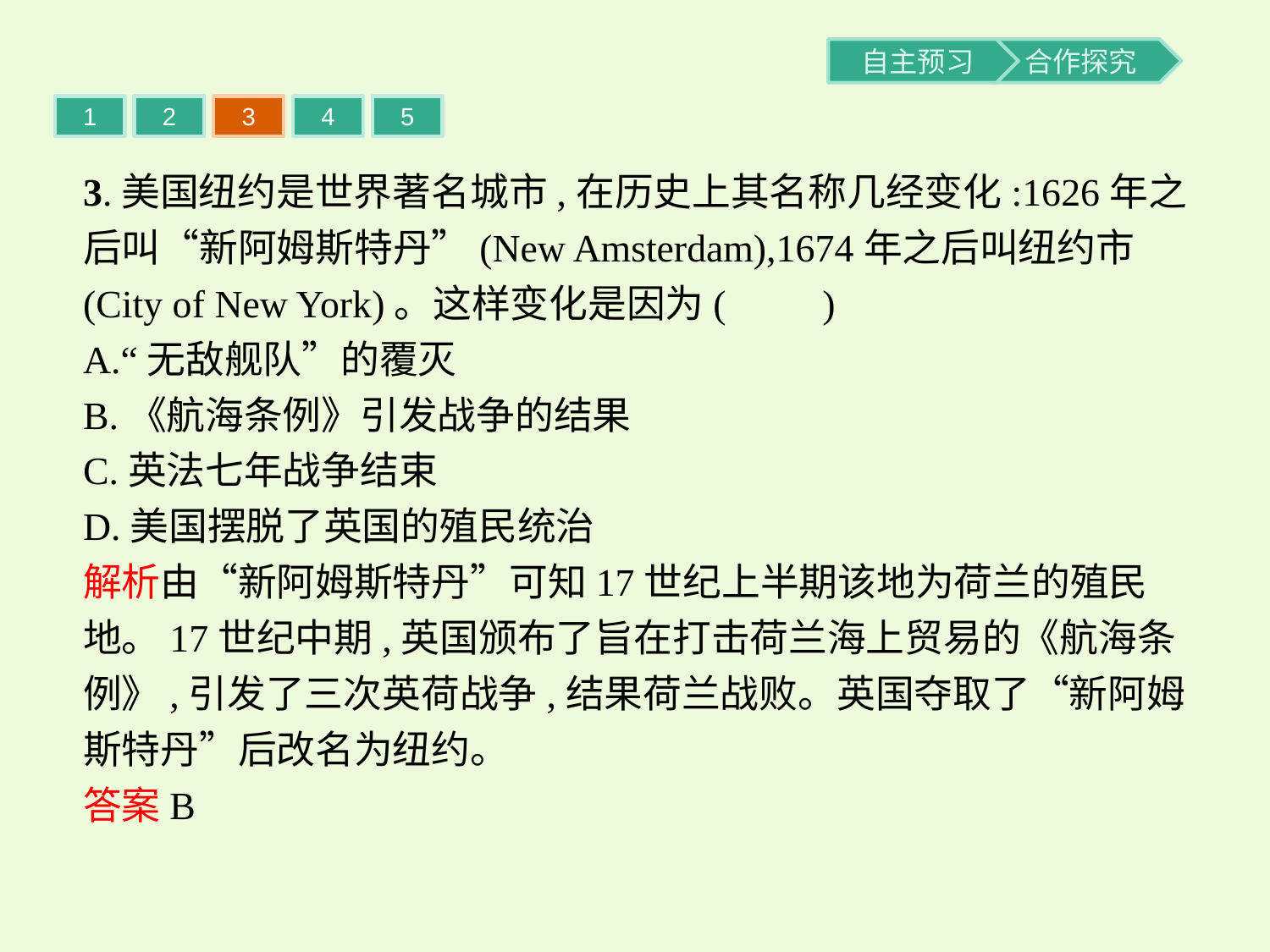

1
2
3
4
5
3.美国纽约是世界著名城市,在历史上其名称几经变化:1626年之后叫“新阿姆斯特丹”(New Amsterdam),1674年之后叫纽约市(City of New York)。这样变化是因为(　　)
A.“无敌舰队”的覆灭
B.《航海条例》引发战争的结果
C.英法七年战争结束
D.美国摆脱了英国的殖民统治
解析由“新阿姆斯特丹”可知17世纪上半期该地为荷兰的殖民地。17世纪中期,英国颁布了旨在打击荷兰海上贸易的《航海条例》,引发了三次英荷战争,结果荷兰战败。英国夺取了“新阿姆斯特丹”后改名为纽约。
答案B